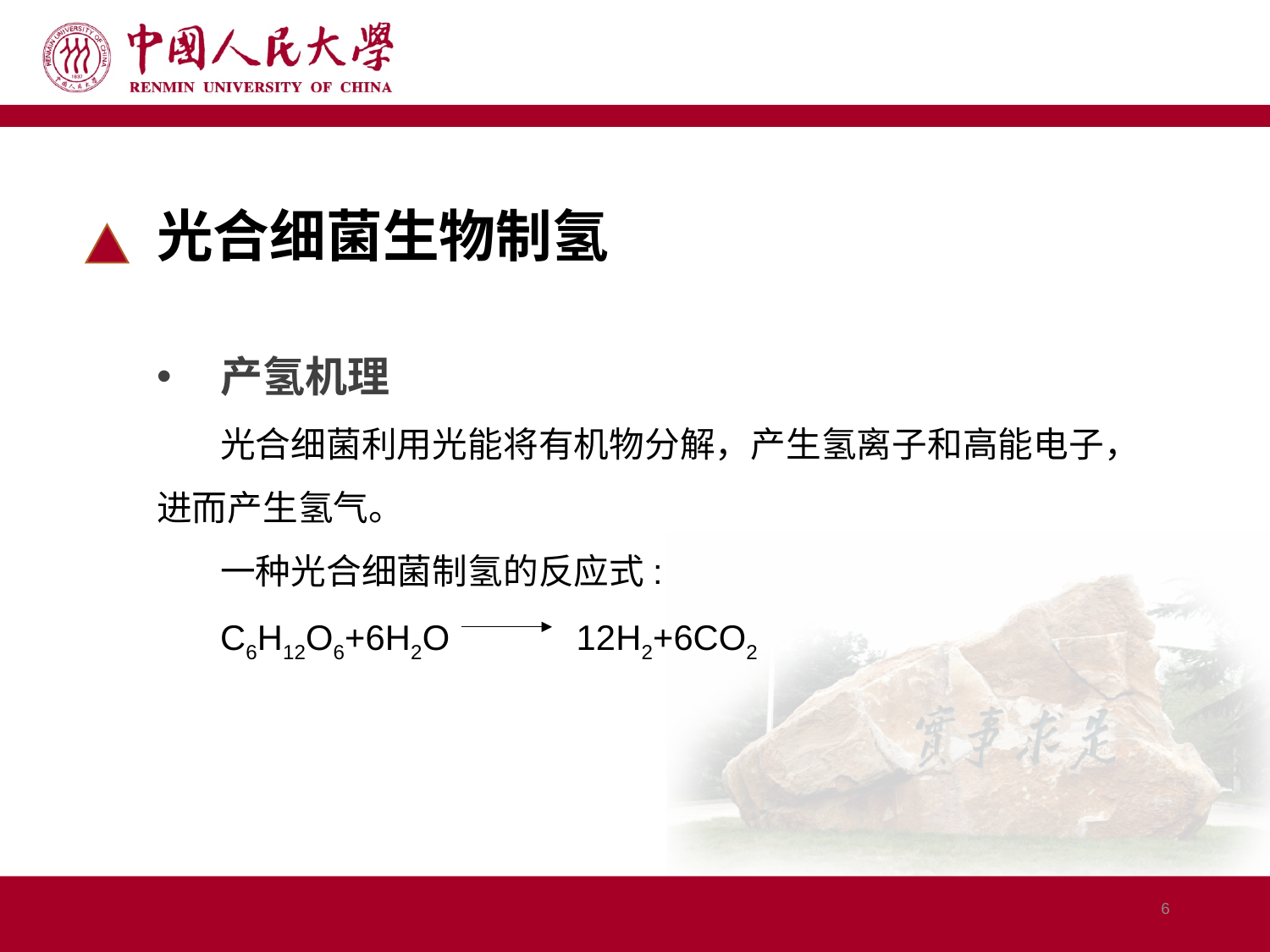

光合细菌生物制氢
产氢机理
光合细菌利用光能将有机物分解，产生氢离子和高能电子，进而产生氢气。
一种光合细菌制氢的反应式:
C6H12O6+6H2O             12H2+6CO2
6